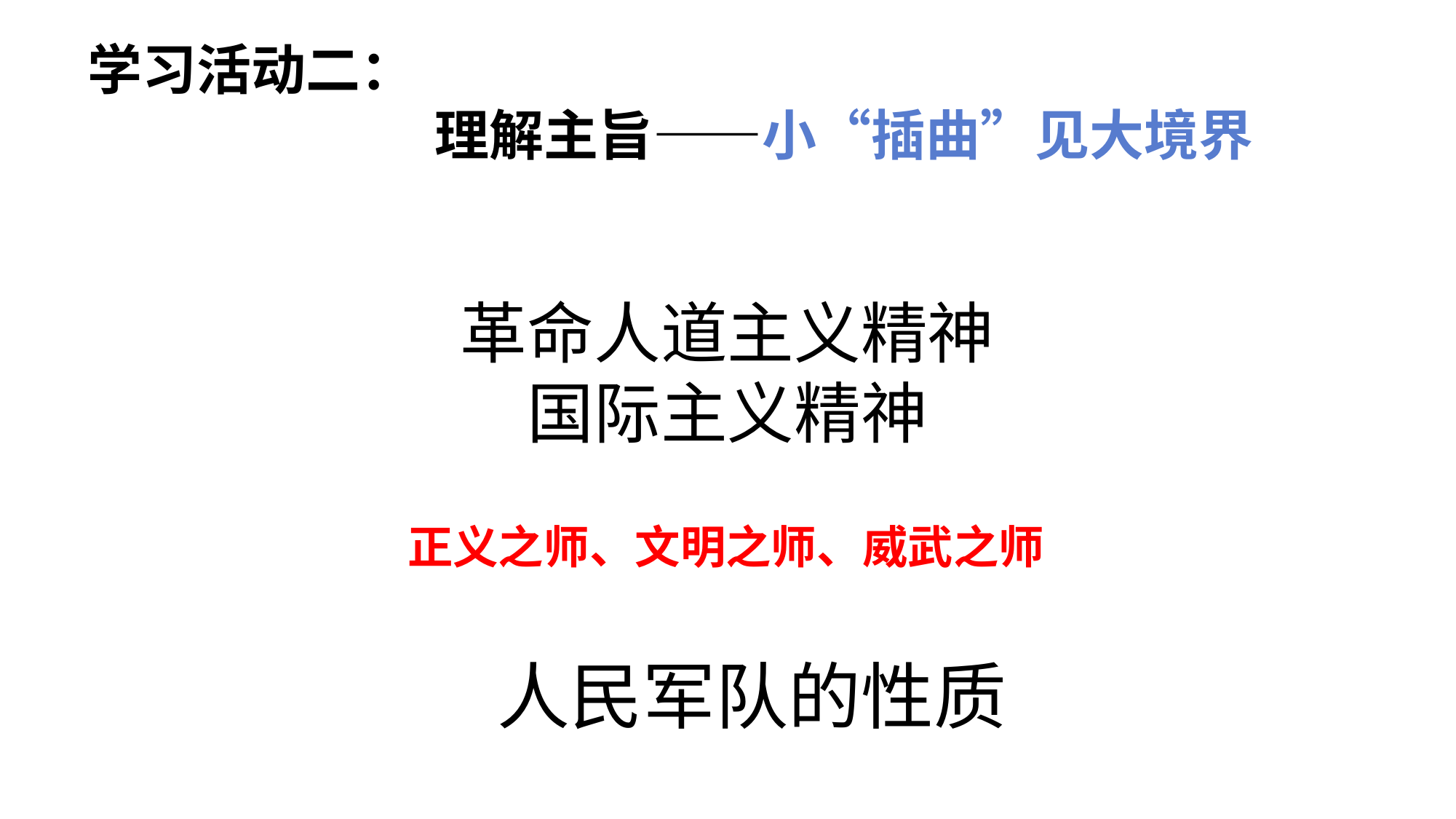

学习活动二：
                           理解主旨——小“插曲”见大境界

革命人道主义精神
国际主义精神
正义之师、文明之师、威武之师
人民军队的性质